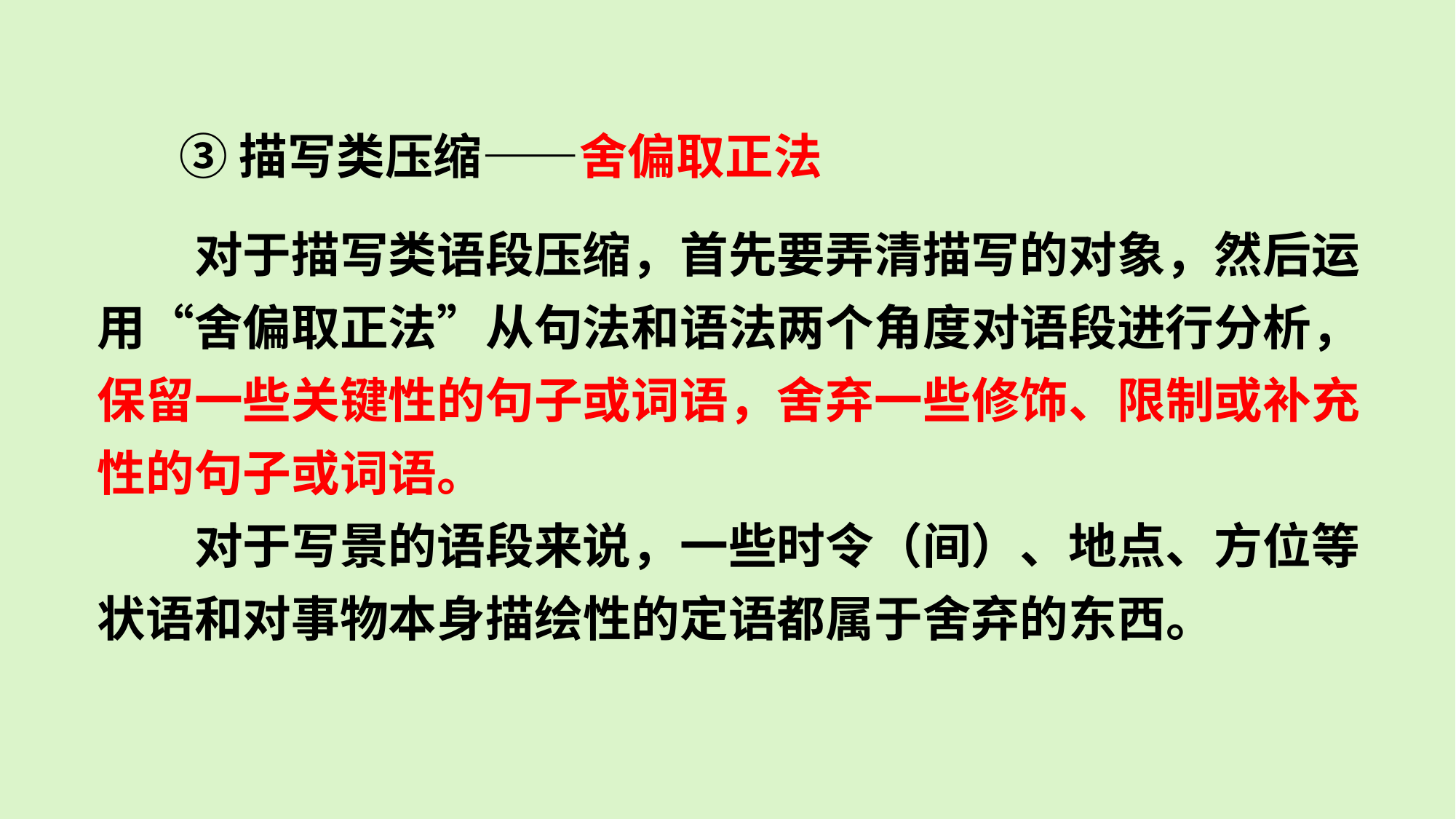

③描写类压缩——舍偏取正法
　　对于描写类语段压缩，首先要弄清描写的对象，然后运用“舍偏取正法”从句法和语法两个角度对语段进行分析，保留一些关键性的句子或词语，舍弃一些修饰、限制或补充性的句子或词语。
　　对于写景的语段来说，一些时令（间）、地点、方位等状语和对事物本身描绘性的定语都属于舍弃的东西。